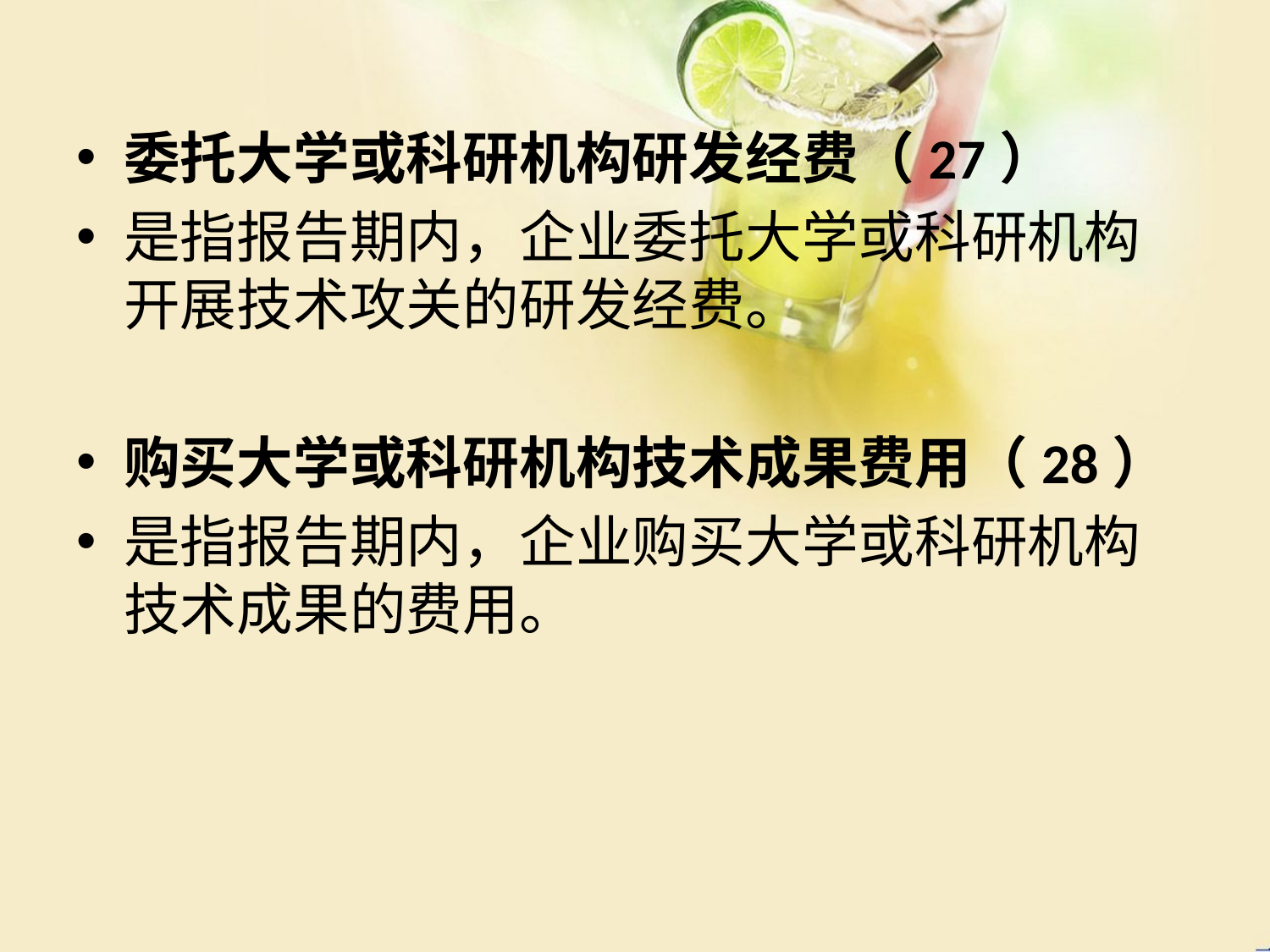

委托大学或科研机构研发经费（27）
是指报告期内，企业委托大学或科研机构开展技术攻关的研发经费。

购买大学或科研机构技术成果费用（28）
是指报告期内，企业购买大学或科研机构技术成果的费用。